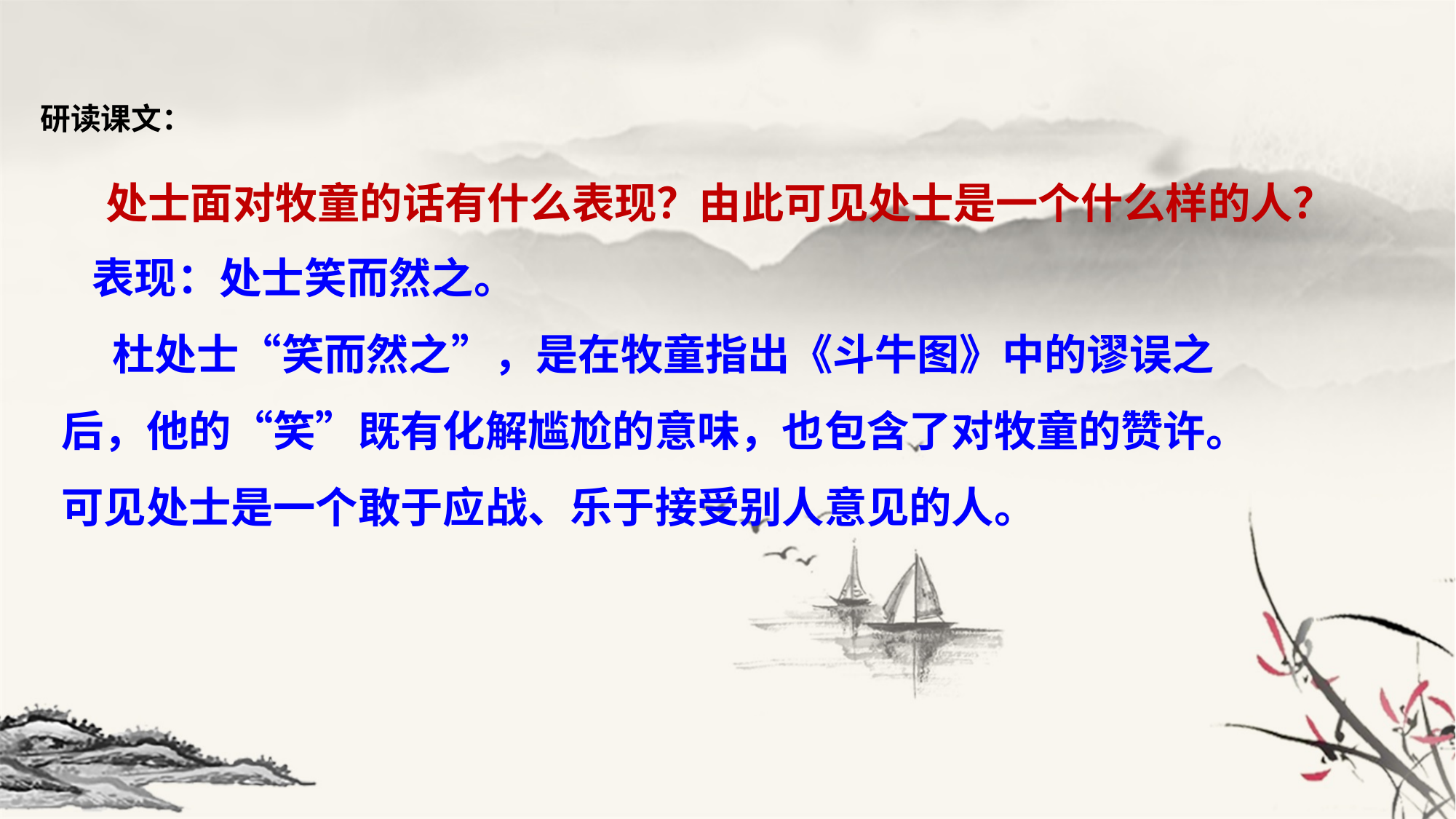

研读课文：
处士面对牧童的话有什么表现？由此可见处士是一个什么样的人？
表现：处士笑而然之。
 杜处士“笑而然之”，是在牧童指出《斗牛图》中的谬误之后，他的“笑”既有化解尴尬的意味，也包含了对牧童的赞许。可见处士是一个敢于应战、乐于接受别人意见的人。